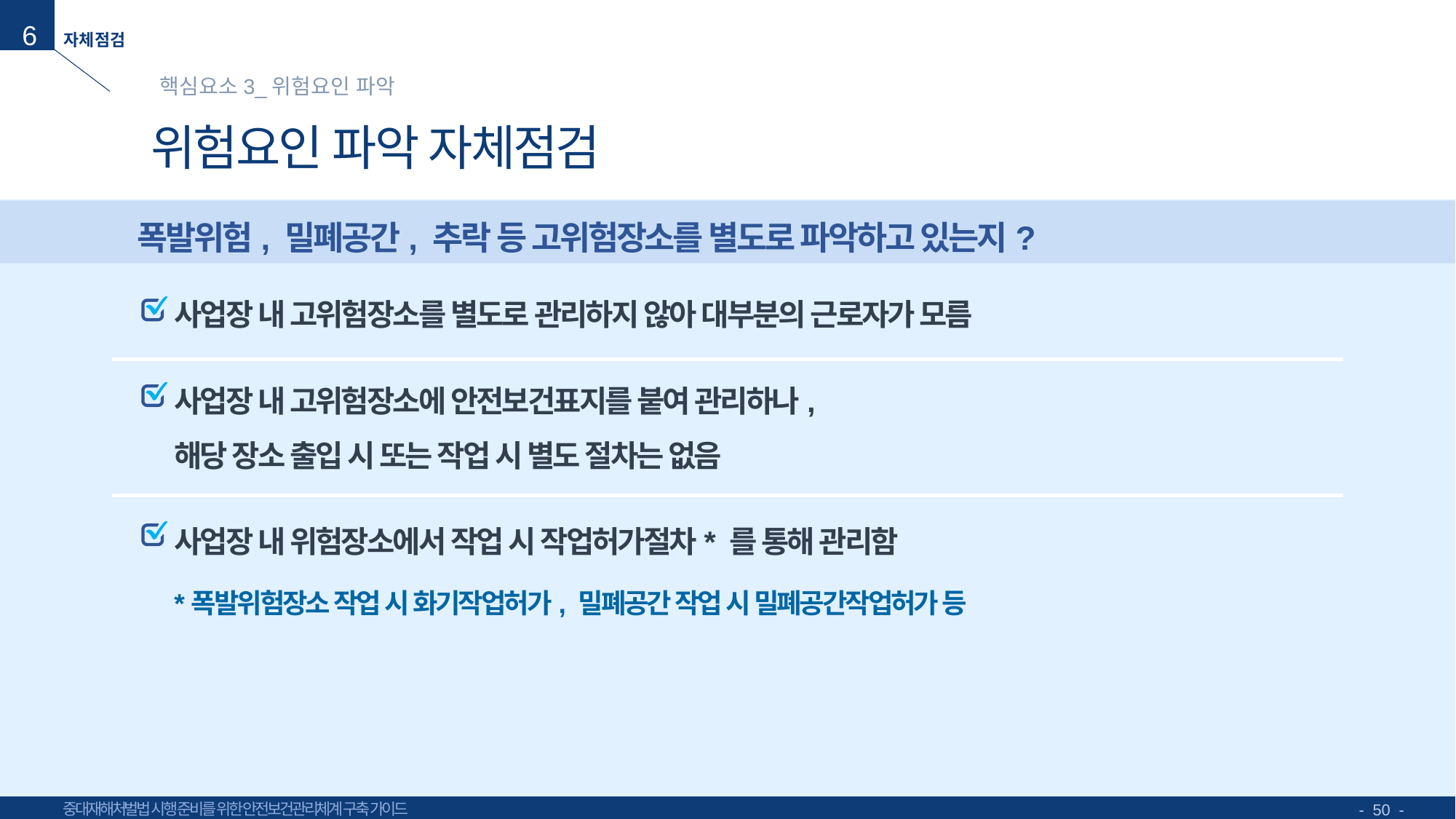

6
핵심요소3_위험요인 파악
# 위험요인 파악 자체점검

폭발위험, 밀폐공간, 추락 등 고위험장소를 별도로 파악하고 있는지?
사업장 내 고위험장소를 별도로 관리하지 않아 대부분의 근로자가 모름
사업장 내 고위험장소에 안전보건표지를 붙여 관리하나,
해당 장소 출입 시 또는 작업 시 별도 절차는 없음
사업장 내 위험장소에서 작업 시 작업허가절차* 를 통해 관리함
*폭발위험장소 작업 시 화기작업허가, 밀폐공간 작업 시 밀폐공간작업허가 등

-  50  -